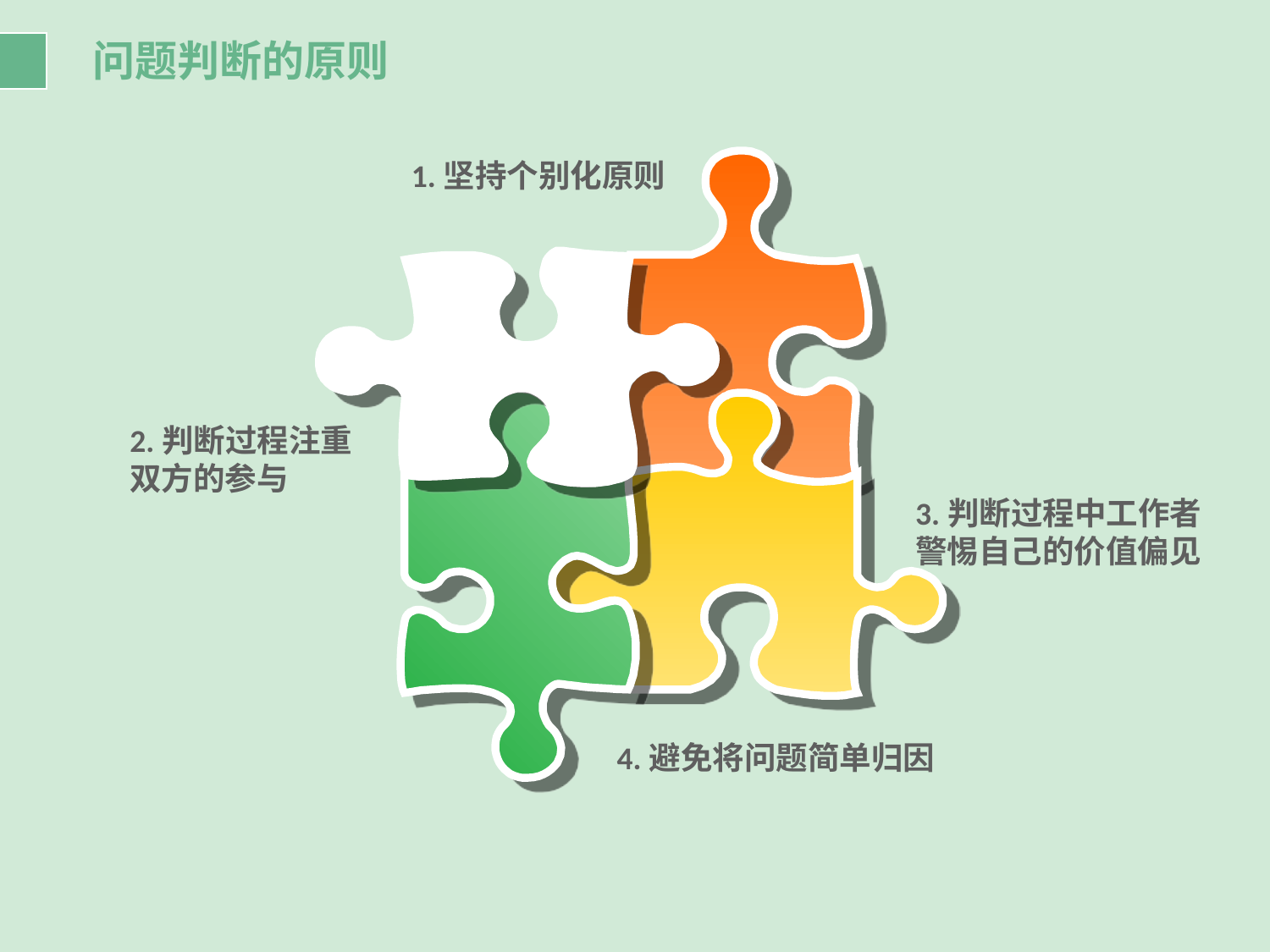

问题判断的原则

1.坚持个别化原则
2.判断过程注重双方的参与
3.判断过程中工作者
警惕自己的价值偏见
4.避免将问题简单归因